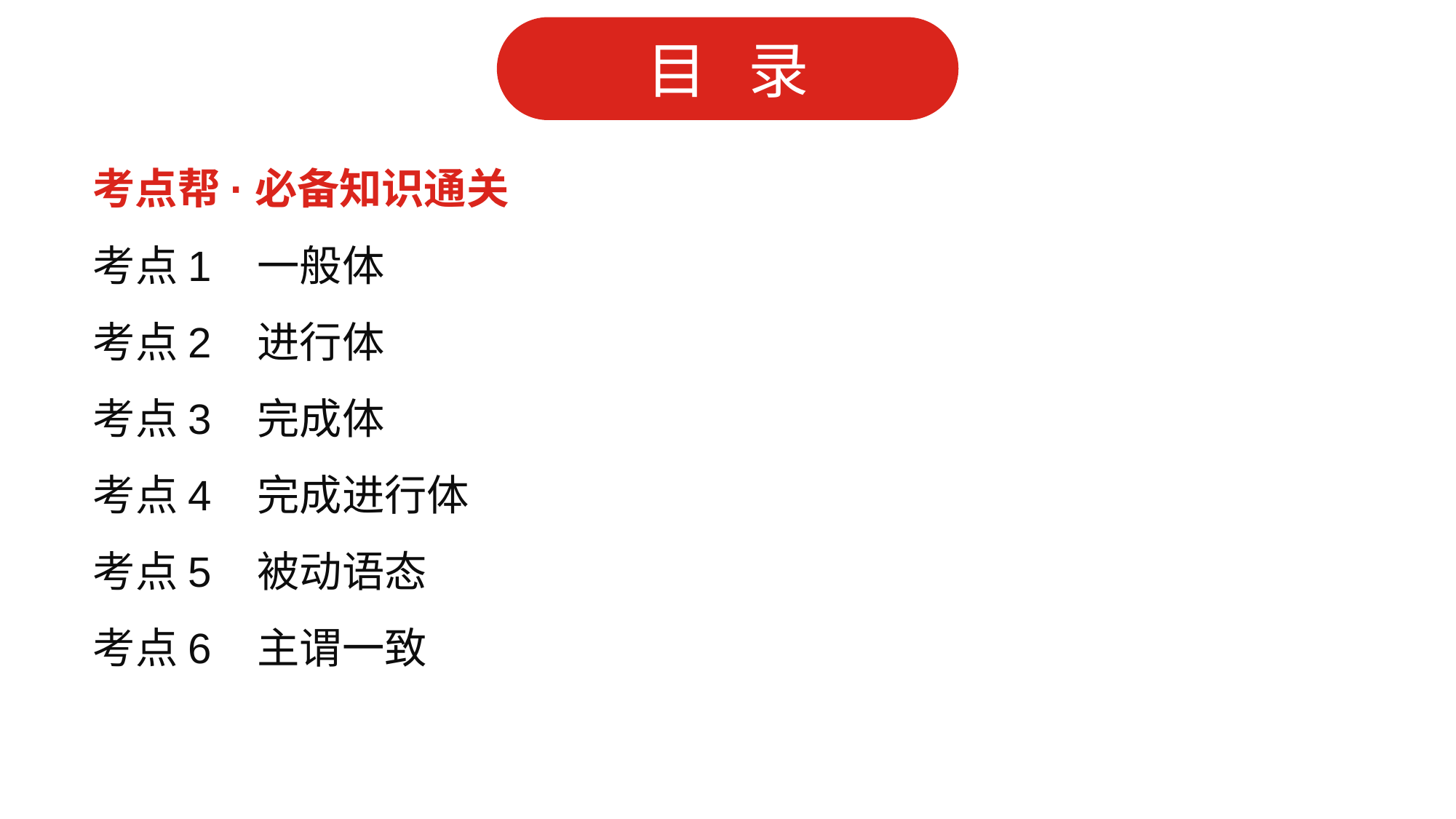

考点帮·必备知识通关
考点1   一般体
考点2   进行体
考点3   完成体
考点4   完成进行体
考点5   被动语态
考点6   主谓一致